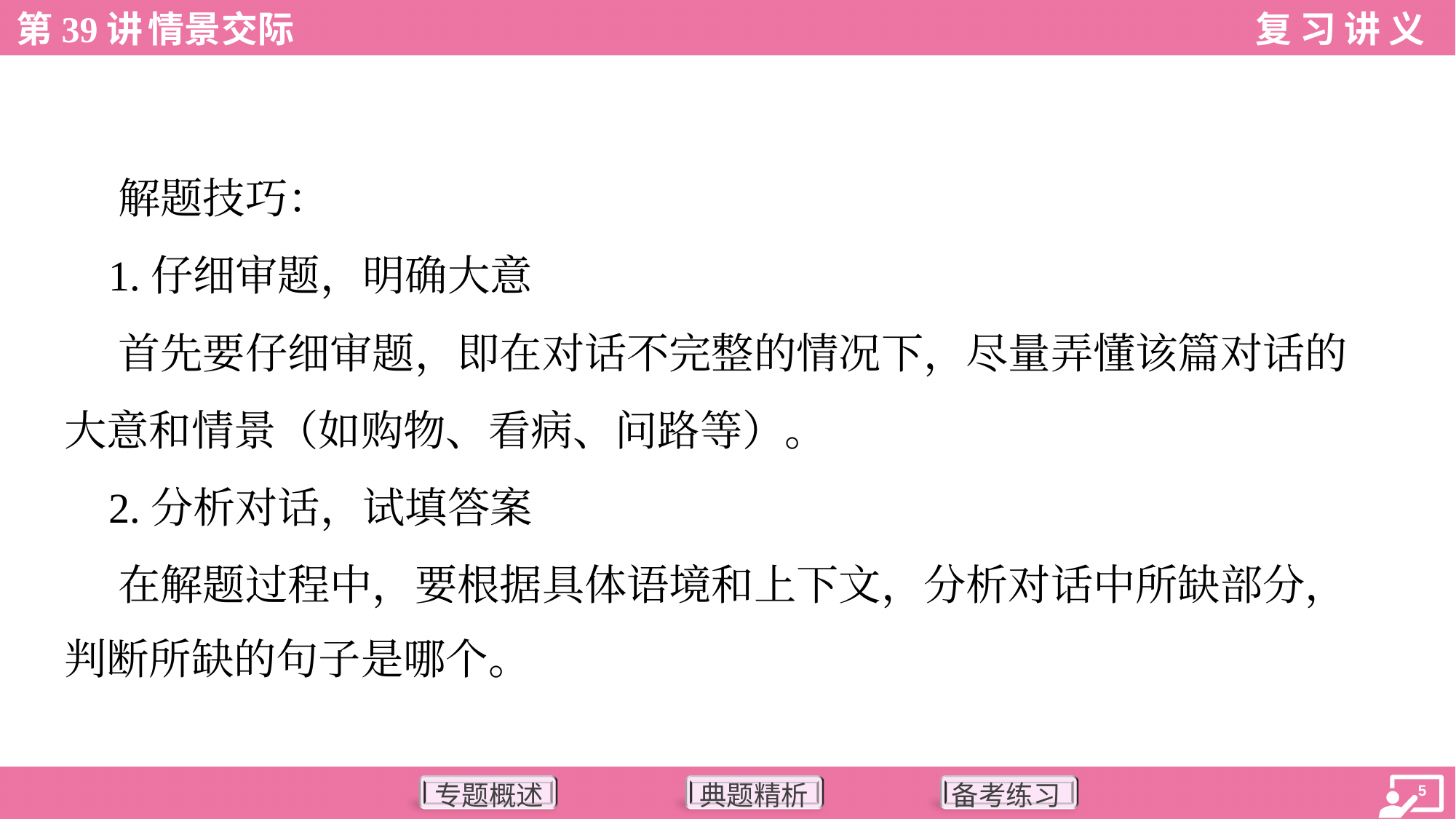

解题技巧：
    1.仔细审题，明确大意
    首先要仔细审题，即在对话不完整的情况下，尽量弄懂该篇对话的
大意和情景（如购物、看病、问路等）。
    2.分析对话，试填答案
    在解题过程中，要根据具体语境和上下文，分析对话中所缺部分，
判断所缺的句子是哪个。